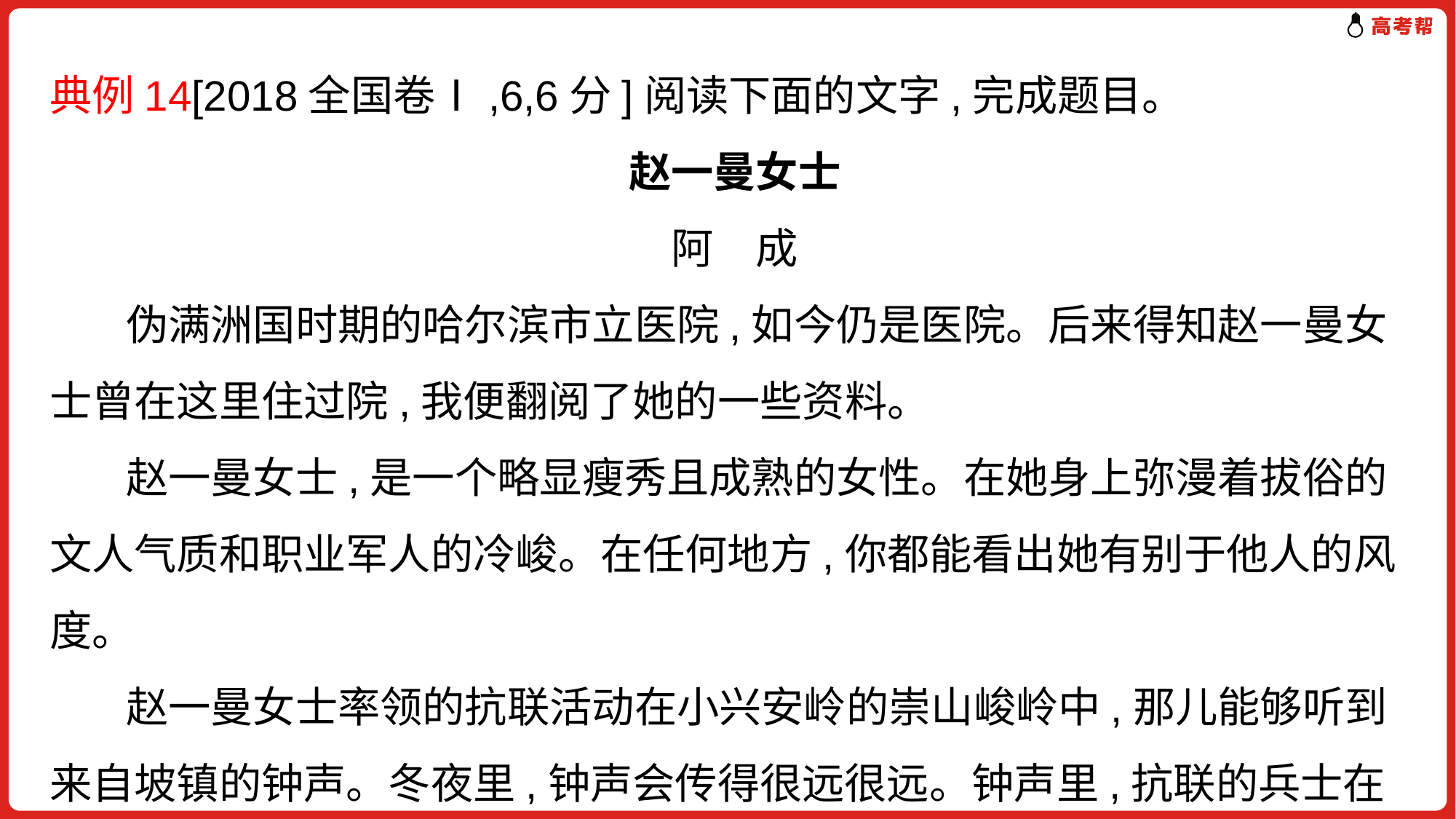

典例14[2018全国卷Ⅰ,6,6分]阅读下面的文字,完成题目。
赵一曼女士
阿　成
       伪满洲国时期的哈尔滨市立医院,如今仍是医院。后来得知赵一曼女士曾在这里住过院,我便翻阅了她的一些资料。
       赵一曼女士,是一个略显瘦秀且成熟的女性。在她身上弥漫着拔俗的文人气质和职业军人的冷峻。在任何地方,你都能看出她有别于他人的风度。
       赵一曼女士率领的抗联活动在小兴安岭的崇山峻岭中,那儿能够听到来自坡镇的钟声。冬夜里,钟声会传得很远很远。钟声里,抗联的兵士在森林里烤火,烤野味儿,或者唱着“火烤胸前暖,风吹背后寒……战士们哟”……